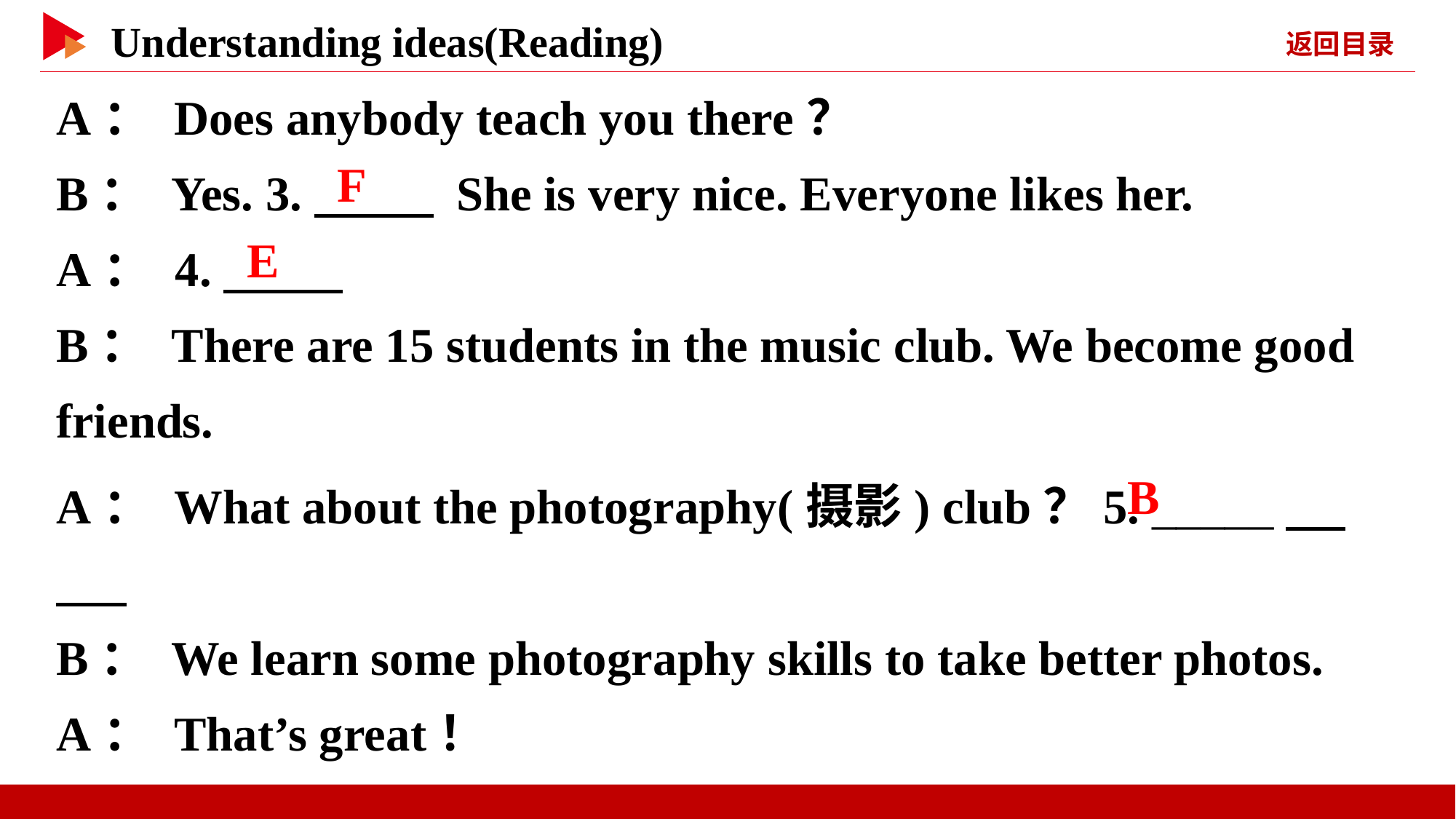

A： Does anybody teach you there？
B： Yes. 3.　  　 She is very nice. Everyone likes her.
A： 4.
B： There are 15 students in the music club. We become good friends.
　F
　E
A： What about the photography(摄影) club？5. _____
B： We learn some photography skills to take better photos.
A： That’s great！
　B